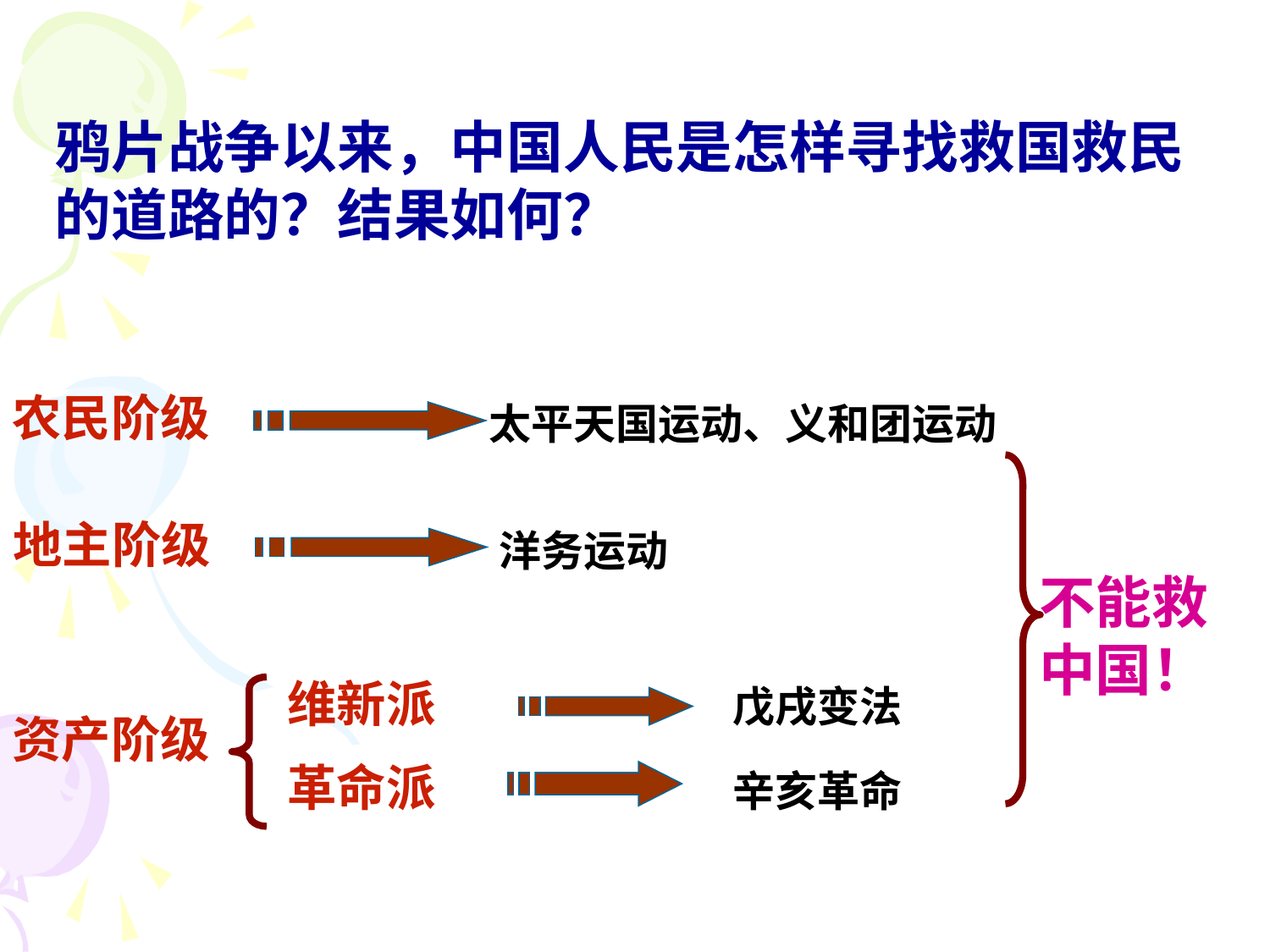

鸦片战争以来，中国人民是怎样寻找救国救民的道路的？结果如何？
农民阶级
太平天国运动、义和团运动

地主阶级
洋务运动

不能救中国！
维新派
革命派
戊戌变法

资产阶级

辛亥革命